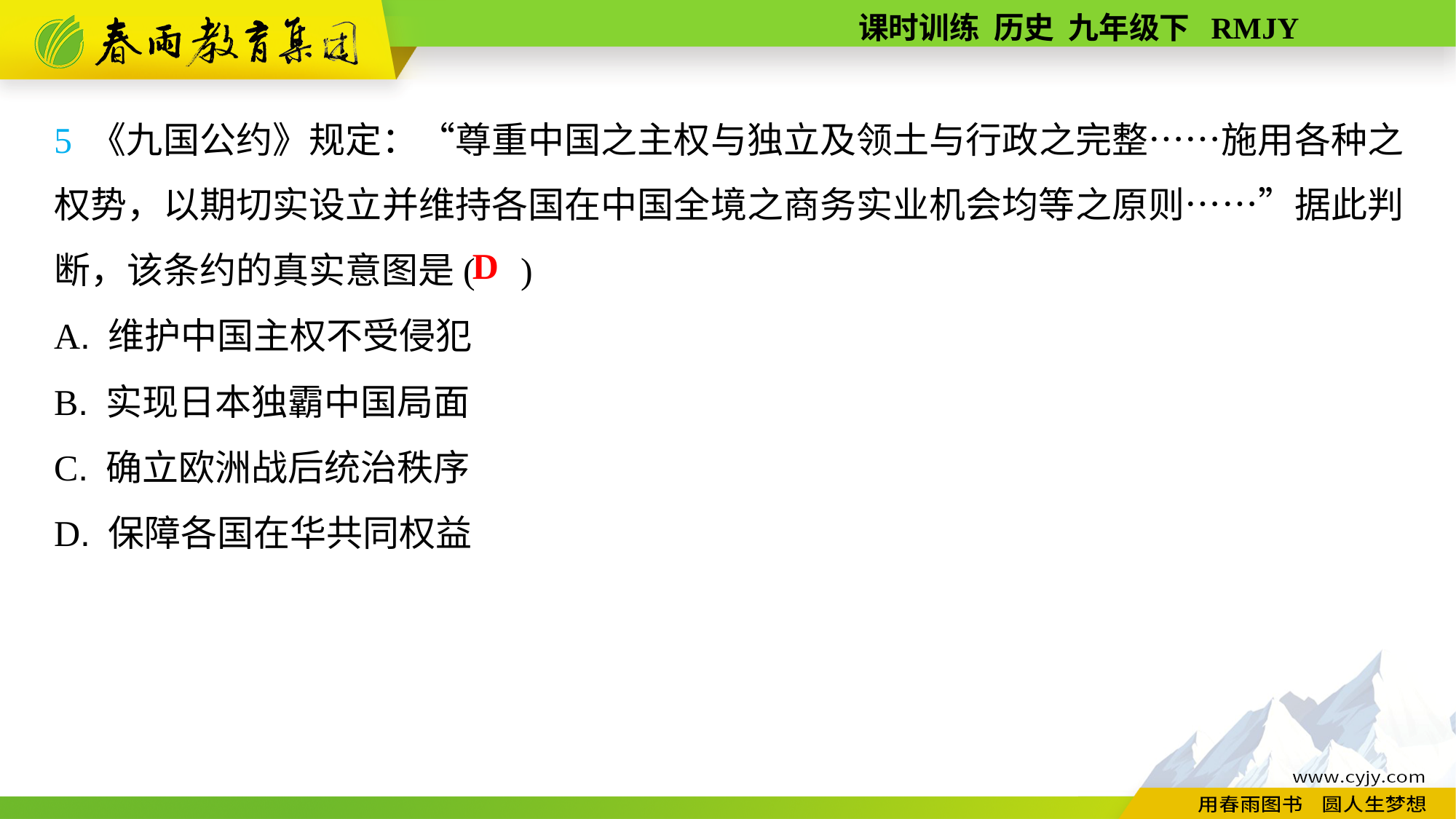

5 《九国公约》规定：“尊重中国之主权与独立及领土与行政之完整……施用各种之权势，以期切实设立并维持各国在中国全境之商务实业机会均等之原则……”据此判断，该条约的真实意图是(     )
A. 维护中国主权不受侵犯
B. 实现日本独霸中国局面
C. 确立欧洲战后统治秩序
D. 保障各国在华共同权益
D